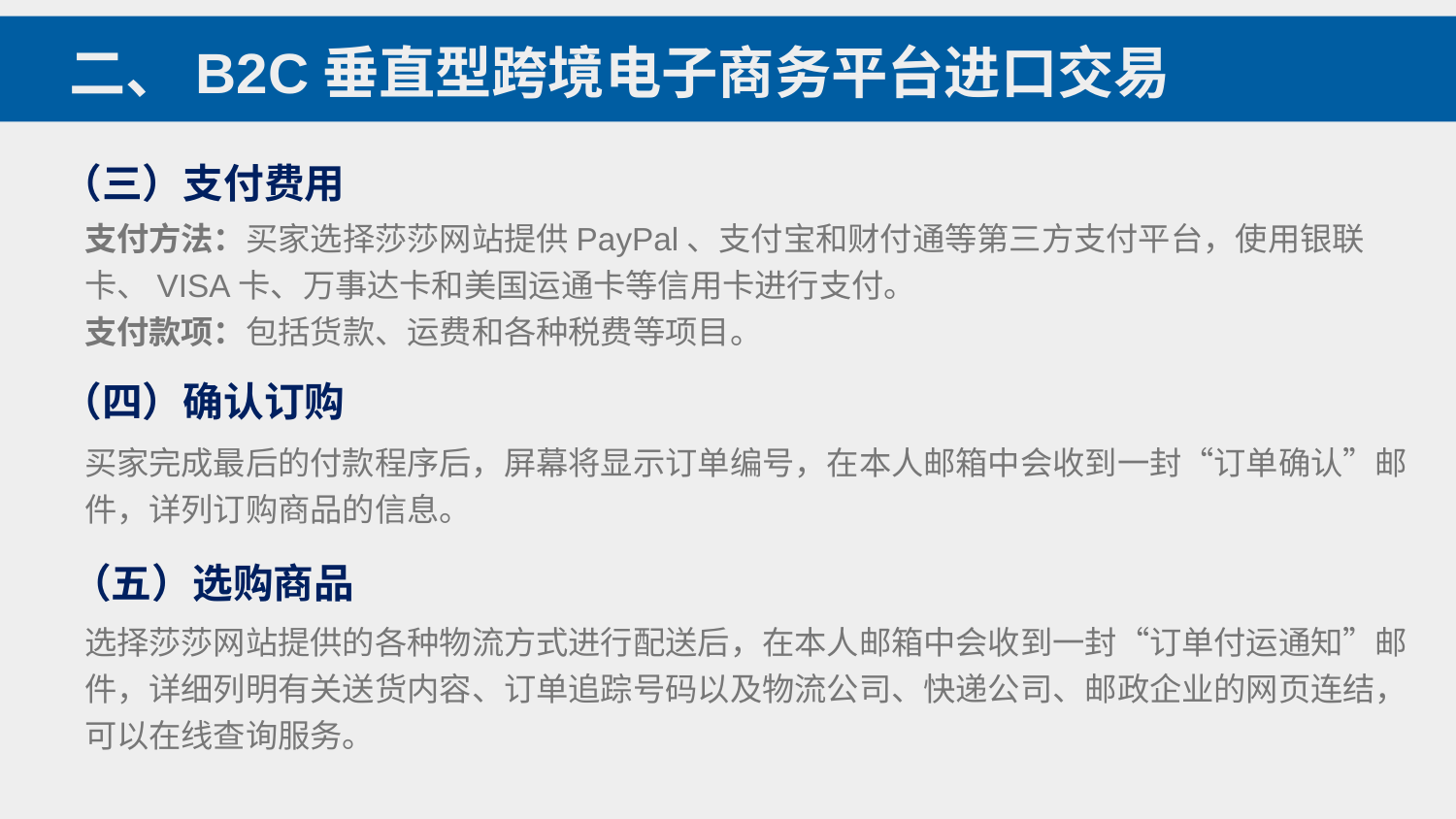

二、B2C垂直型跨境电子商务平台进口交易
（三）支付费用
支付方法：买家选择莎莎网站提供PayPal、支付宝和财付通等第三方支付平台，使用银联卡、VISA卡、万事达卡和美国运通卡等信用卡进行支付。
支付款项：包括货款、运费和各种税费等项目。
（四）确认订购
买家完成最后的付款程序后，屏幕将显示订单编号，在本人邮箱中会收到一封“订单确认”邮件，详列订购商品的信息。
（五）选购商品
选择莎莎网站提供的各种物流方式进行配送后，在本人邮箱中会收到一封“订单付运通知”邮件，详细列明有关送货内容、订单追踪号码以及物流公司、快递公司、邮政企业的网页连结，可以在线查询服务。